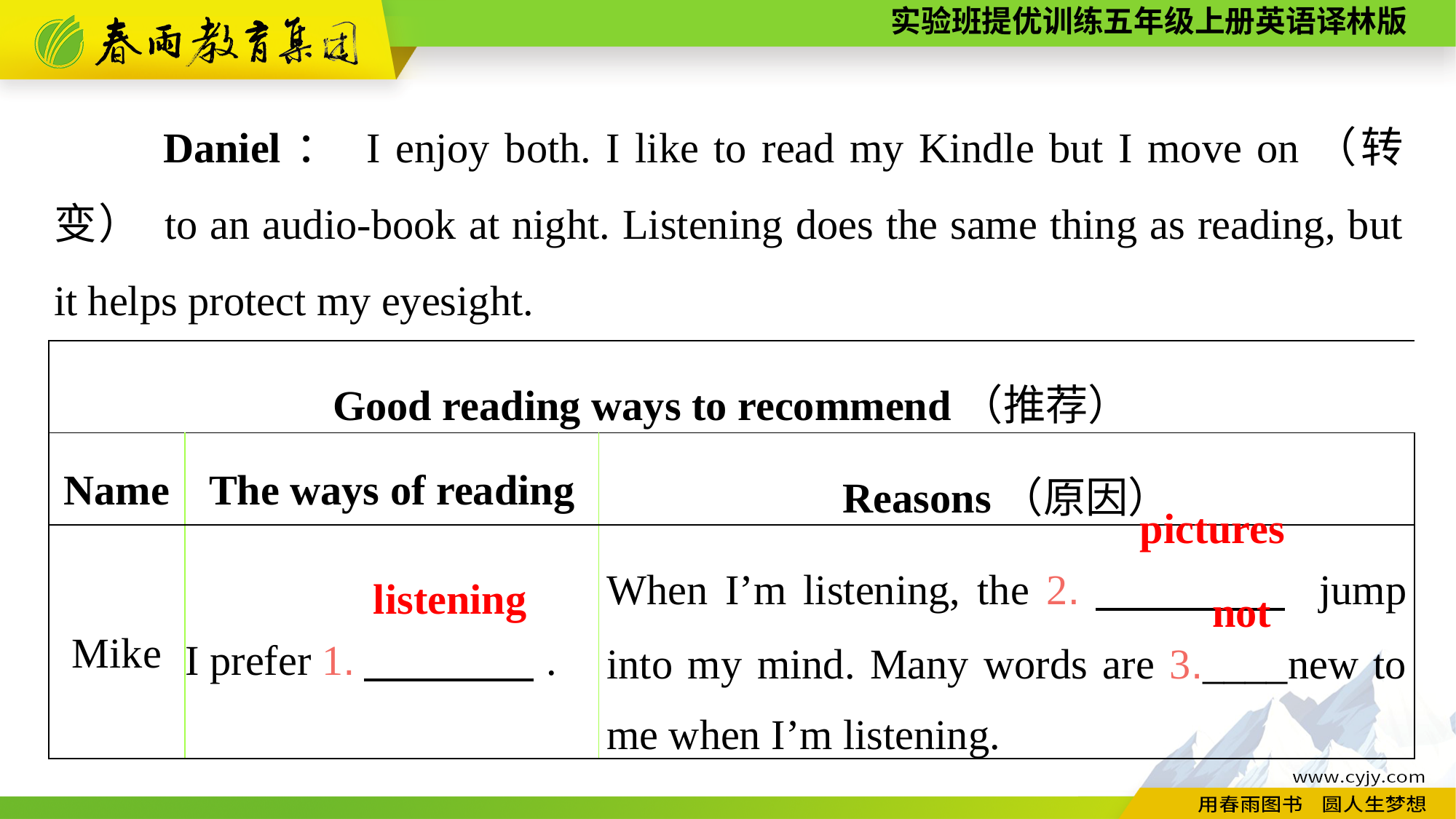

Daniel： I enjoy both. I like to read my Kindle but I move on（转变） to an audio-book at night. Listening does the same thing as reading, but it helps protect my eyesight.
| Good reading ways to recommend（推荐） |  |  |
| --- | --- | --- |
| Name | The ways of reading | Reasons（原因） |
| Mike | I prefer 1.　　　　. | When I’m listening, the 2.　　　　 jump into my mind. Many words are 3.\_\_\_\_new to me when I’m listening. |
pictures
listening
not